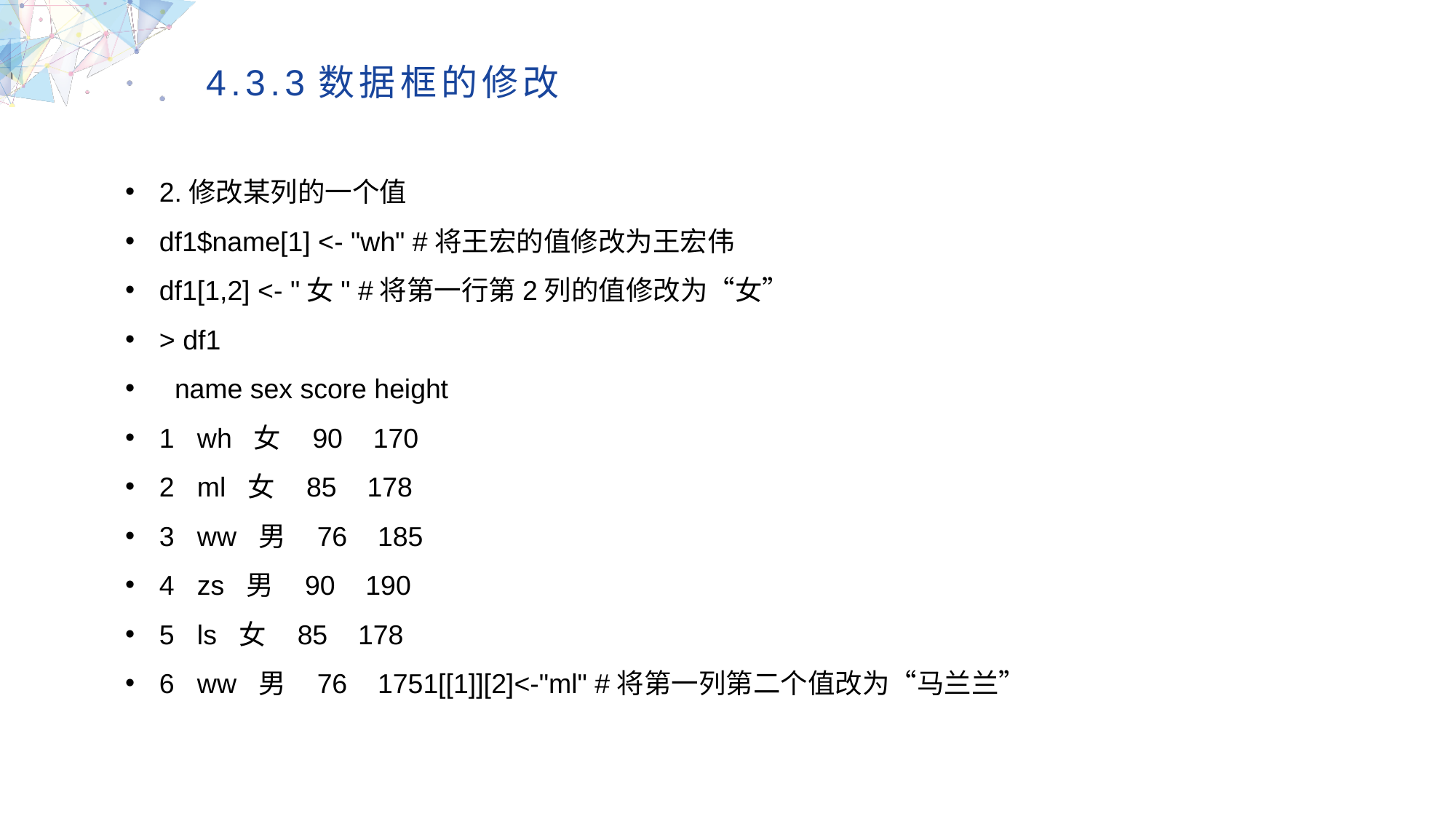

4.3.3数据框的修改
2.修改某列的一个值
df1$name[1] <- "wh" #将王宏的值修改为王宏伟
df1[1,2] <- "女" #将第一行第2列的值修改为“女”
> df1
  name sex score height
1   wh  女    90    170
2   ml  女    85    178
3   ww  男    76    185
4   zs  男    90    190
5   ls  女    85    178
6   ww  男    76    1751[[1]][2]<-"ml" #将第一列第二个值改为“马兰兰”

MULTIPURPOSE PRESENTATION TEMPLATE | UNIQUE DESIGN
Welcome Message
Please replace text, click add relevant headline, modify the text content, also can copy your content to this directly. Please replace text, click add relevant headline, modify the text content, also can copy your content to this directly.